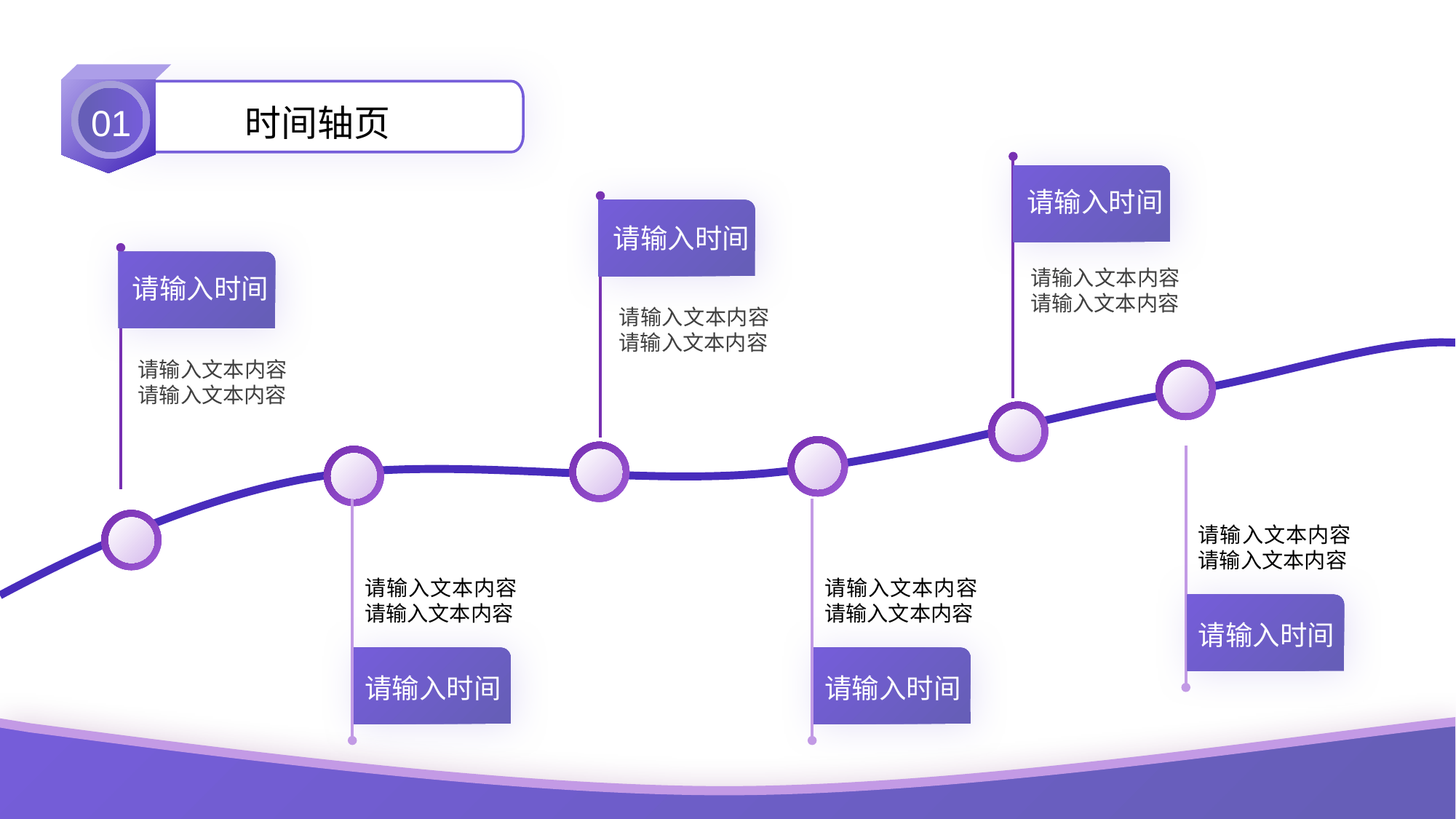

01
时间轴页

请输入时间
请输入文本内容请输入文本内容

请输入时间
请输入文本内容请输入文本内容

请输入时间
请输入文本内容请输入文本内容

请输入时间
请输入文本内容请输入文本内容

请输入时间
请输入文本内容请输入文本内容

请输入时间
请输入文本内容请输入文本内容